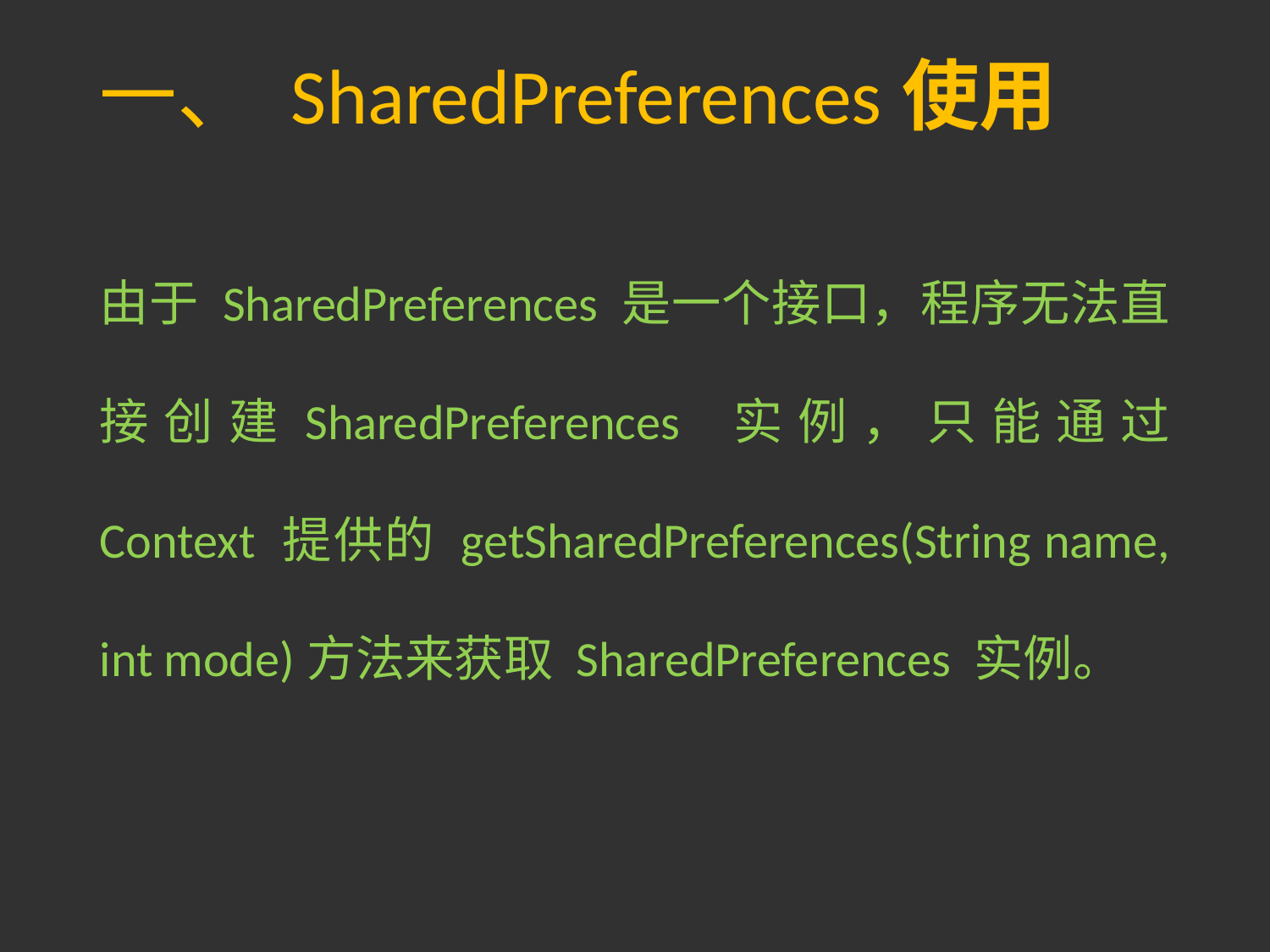

# 一、 SharedPreferences使用
由于 SharedPreferences 是一个接口，程序无法直接创建SharedPreferences 实例，只能通过 Context 提供的 getSharedPreferences(String name, int mode)方法来获取 SharedPreferences 实例。